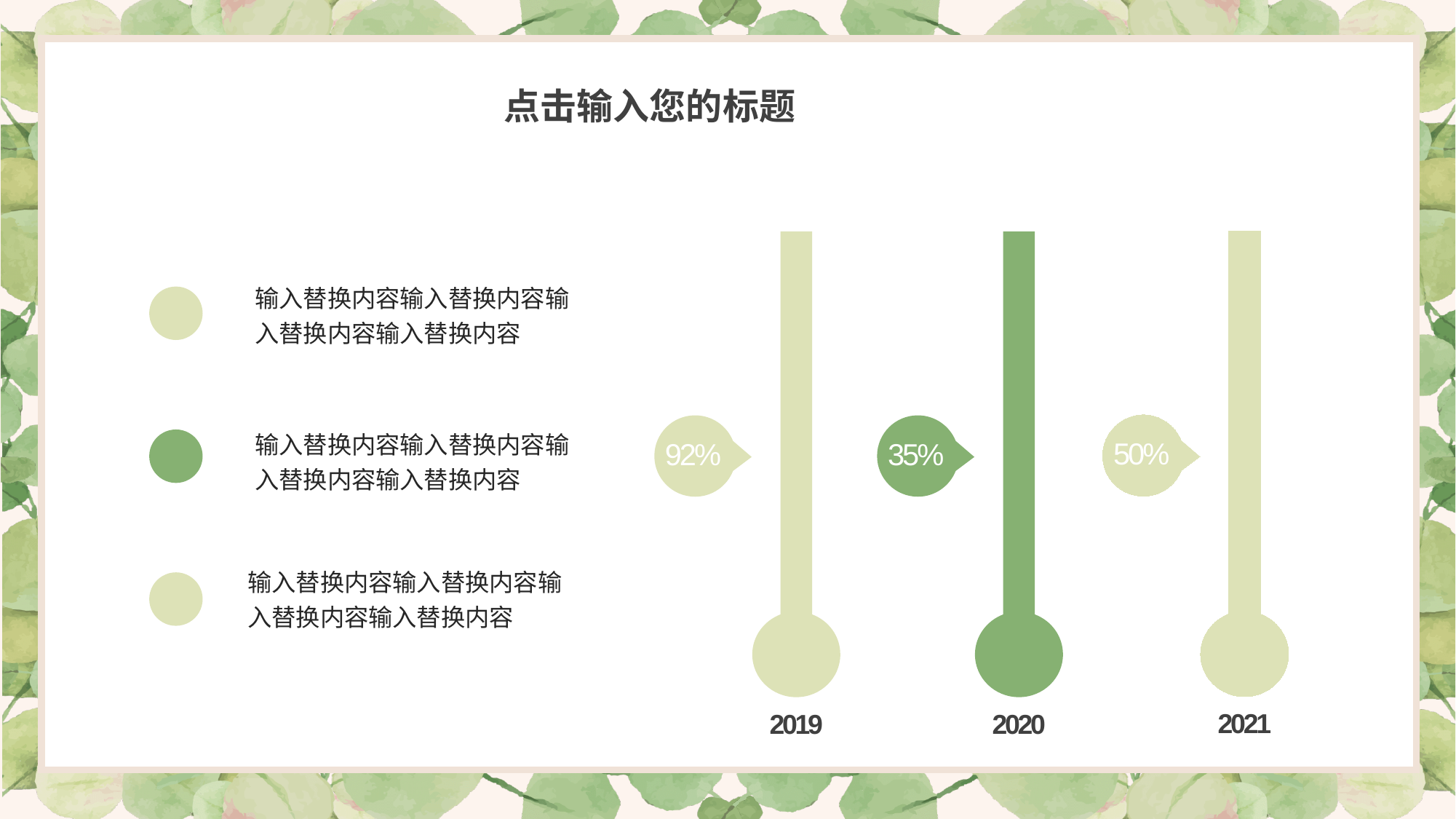

点击输入您的标题

50%

2021

92%
2019

35%

2020
输入替换内容输入替换内容输入替换内容输入替换内容

输入替换内容输入替换内容输入替换内容输入替换内容

输入替换内容输入替换内容输入替换内容输入替换内容